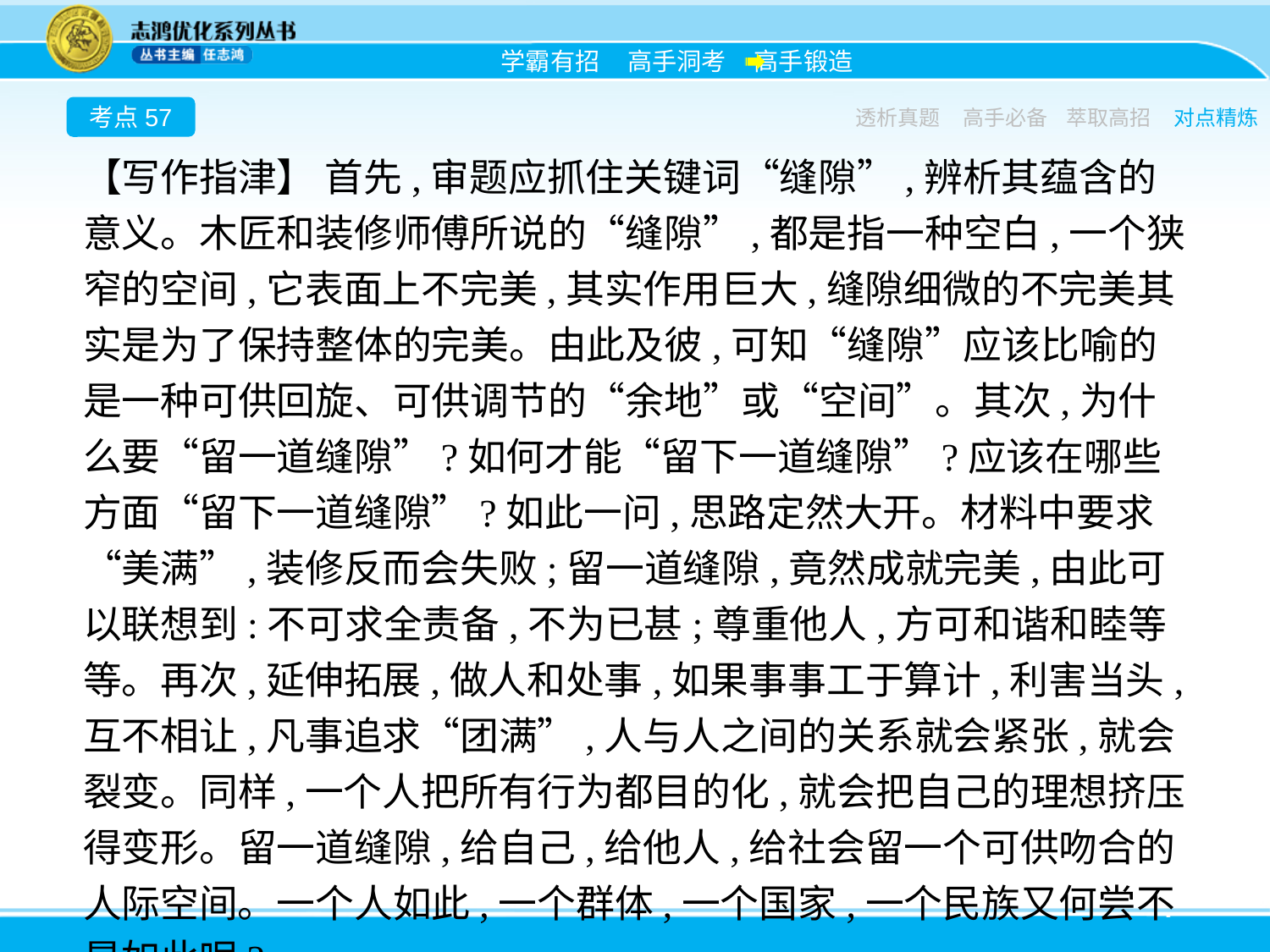

考点57
透析真题
高手必备
萃取高招
对点精炼
【写作指津】 首先,审题应抓住关键词“缝隙”,辨析其蕴含的意义。木匠和装修师傅所说的“缝隙”,都是指一种空白,一个狭窄的空间,它表面上不完美,其实作用巨大,缝隙细微的不完美其实是为了保持整体的完美。由此及彼,可知“缝隙”应该比喻的是一种可供回旋、可供调节的“余地”或“空间”。其次,为什么要“留一道缝隙”?如何才能“留下一道缝隙”?应该在哪些方面“留下一道缝隙”?如此一问,思路定然大开。材料中要求“美满”,装修反而会失败;留一道缝隙,竟然成就完美,由此可以联想到:不可求全责备,不为已甚;尊重他人,方可和谐和睦等等。再次,延伸拓展,做人和处事,如果事事工于算计,利害当头,互不相让,凡事追求“团满”,人与人之间的关系就会紧张,就会裂变。同样,一个人把所有行为都目的化,就会把自己的理想挤压得变形。留一道缝隙,给自己,给他人,给社会留一个可供吻合的人际空间。一个人如此,一个群体,一个国家,一个民族又何尝不是如此呢?